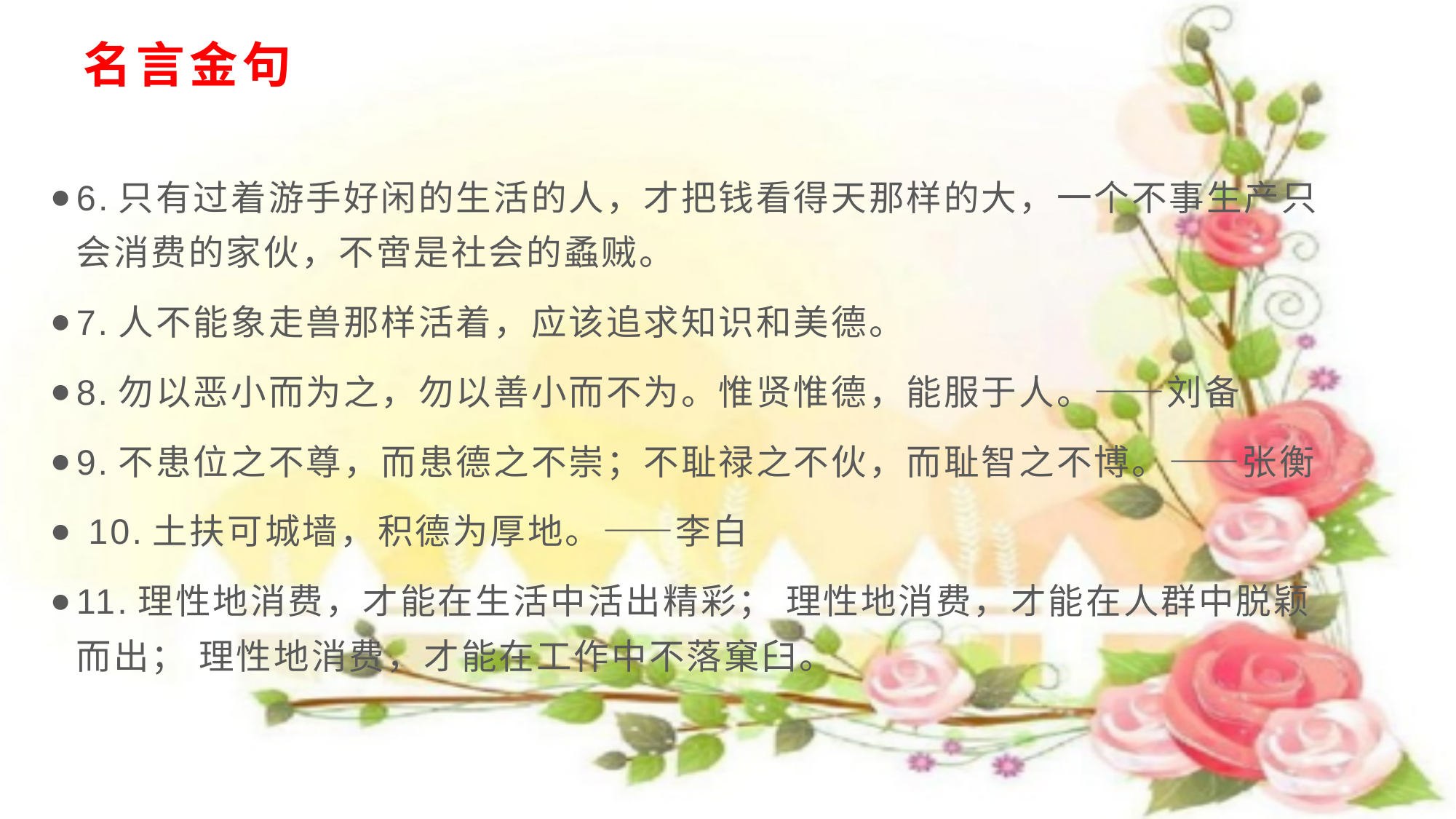

# 名言金句
6.只有过着游手好闲的生活的人，才把钱看得天那样的大，一个不事生产只会消费的家伙，不啻是社会的蟊贼。
7.人不能象走兽那样活着，应该追求知识和美德。
8.勿以恶小而为之，勿以善小而不为。惟贤惟德，能服于人。——刘备
9.不患位之不尊，而患德之不崇；不耻禄之不伙，而耻智之不博。——张衡
 10.土扶可城墙，积德为厚地。——李白
11.理性地消费，才能在生活中活出精彩； 理性地消费，才能在人群中脱颖而出； 理性地消费，才能在工作中不落窠臼。